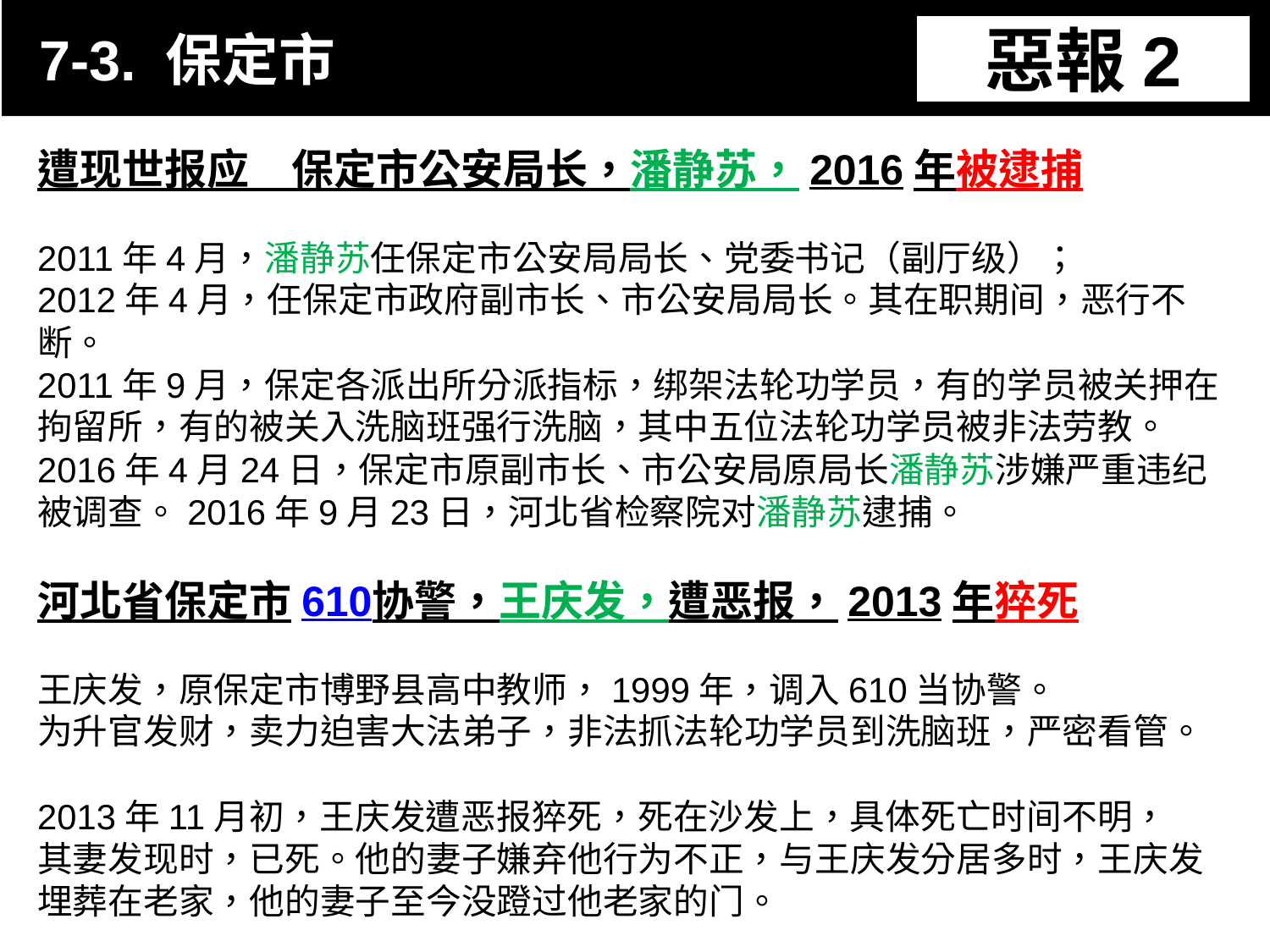

7-3. 保定市
惡報2

11-3. XX市官員惡報實例
遭现世报应　保定市公安局长，潘静苏，2016年被逮捕

2011年4月，潘静苏任保定市公安局局长、党委书记（副厅级）；
2012年4月，任保定市政府副市长、市公安局局长。其在职期间，恶行不断。
2011年9月，保定各派出所分派指标，绑架法轮功学员，有的学员被关押在拘留所，有的被关入洗脑班强行洗脑，其中五位法轮功学员被非法劳教。
2016年4月24日，保定市原副市长、市公安局原局长潘静苏涉嫌严重违纪被调查。2016年9月23日，河北省检察院对潘静苏逮捕。

河北省保定市610协警，王庆发，遭恶报，2013年猝死

王庆发，原保定市博野县高中教师，1999年，调入610当协警。
为升官发财，卖力迫害大法弟子，非法抓法轮功学员到洗脑班，严密看管。

2013年11月初，王庆发遭恶报猝死，死在沙发上，具体死亡时间不明，
其妻发现时，已死。他的妻子嫌弃他行为不正，与王庆发分居多时，王庆发埋葬在老家，他的妻子至今没蹬过他老家的门。